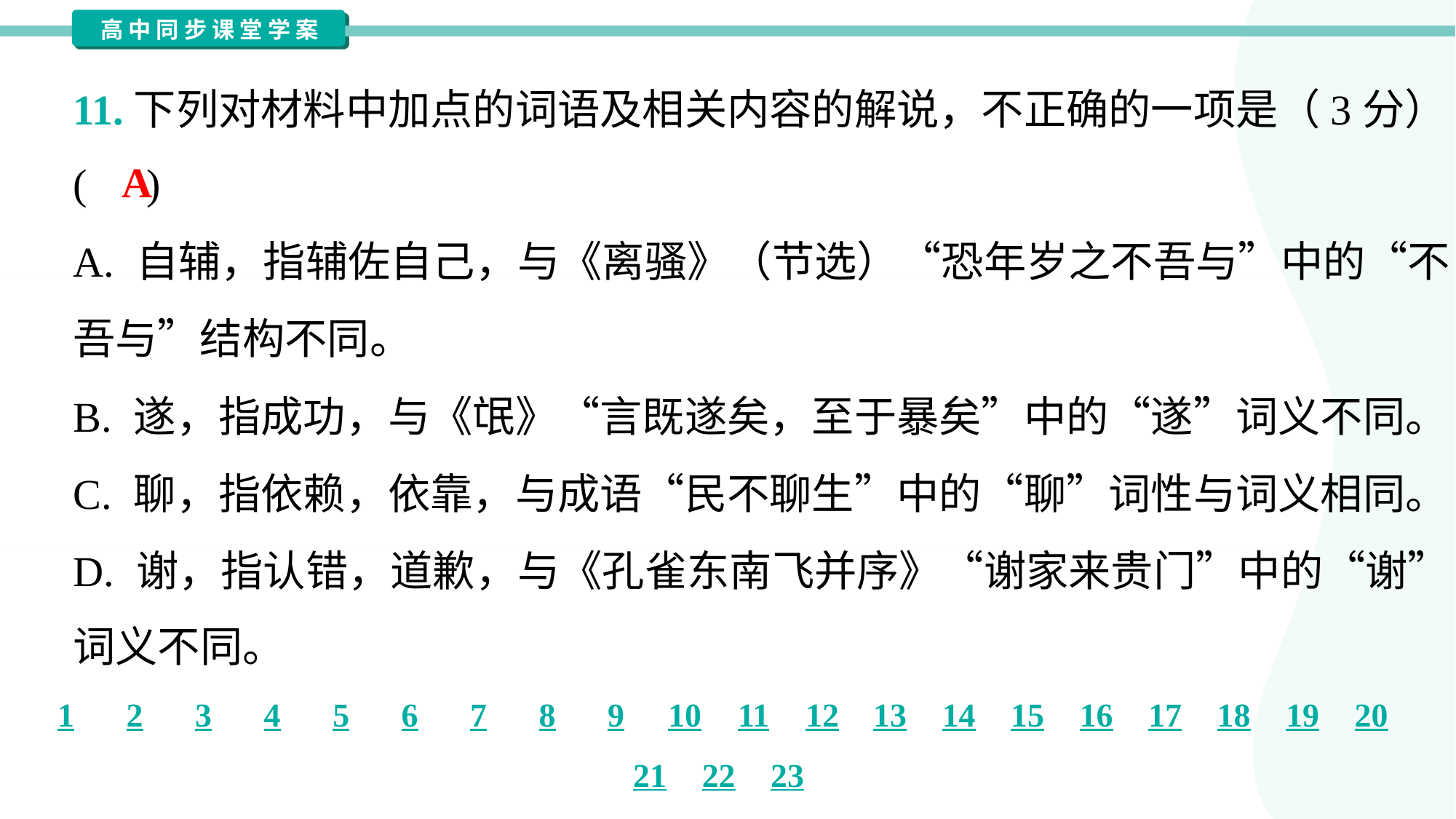

11.下列对材料中加点的词语及相关内容的解说，不正确的一项是（3分）
(     )
A
A. 自辅，指辅佐自己，与《离骚》（节选）“恐年岁之不吾与”中的“不
吾与”结构不同。
B. 遂，指成功，与《氓》“言既遂矣，至于暴矣”中的“遂”词义不同。
C. 聊，指依赖，依靠，与成语“民不聊生”中的“聊”词性与词义相同。
D. 谢，指认错，道歉，与《孔雀东南飞并序》“谢家来贵门”中的“谢”
词义不同。